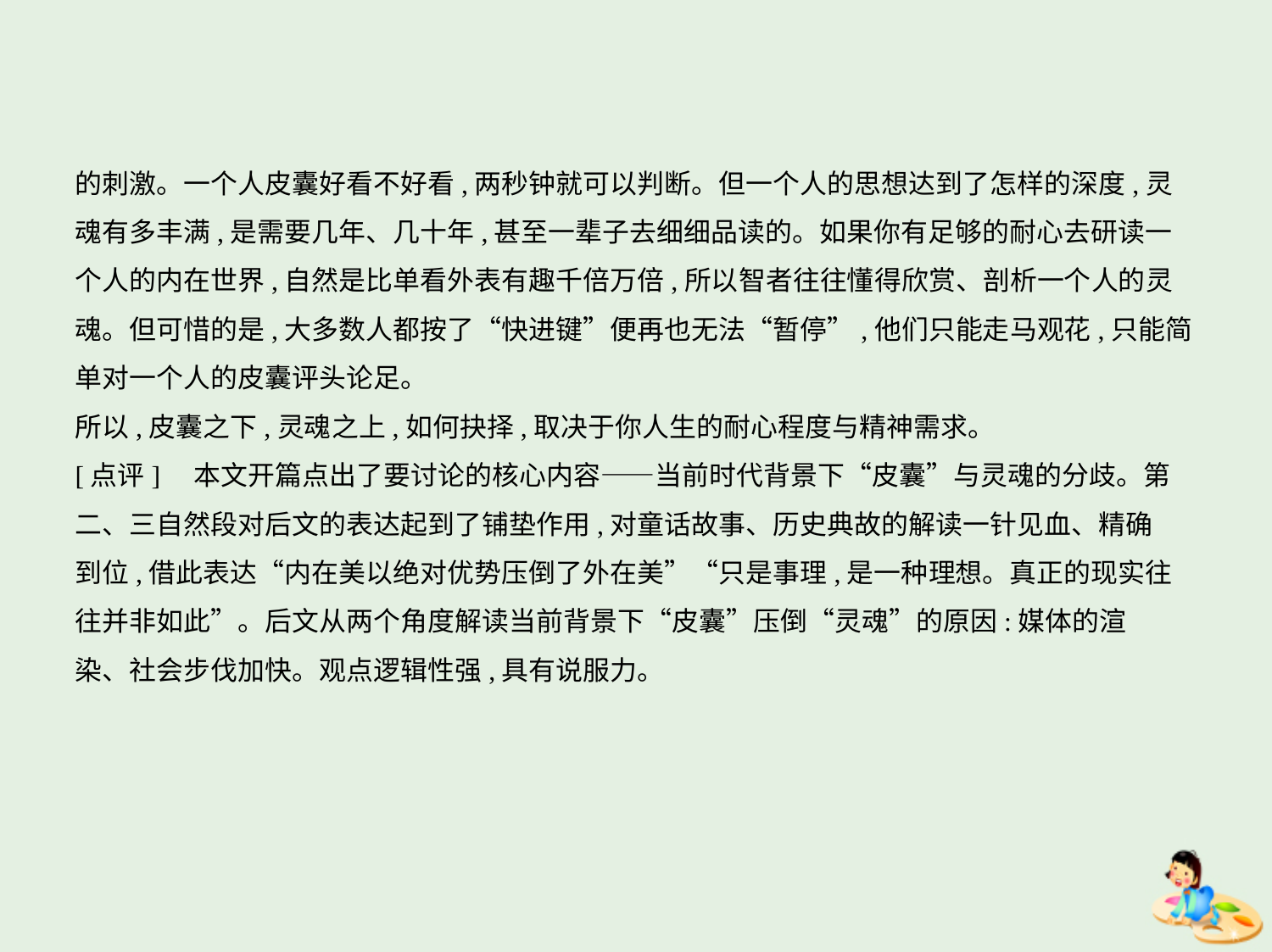

的刺激。一个人皮囊好看不好看,两秒钟就可以判断。但一个人的思想达到了怎样的深度,灵
魂有多丰满,是需要几年、几十年,甚至一辈子去细细品读的。如果你有足够的耐心去研读一
个人的内在世界,自然是比单看外表有趣千倍万倍,所以智者往往懂得欣赏、剖析一个人的灵
魂。但可惜的是,大多数人都按了“快进键”便再也无法“暂停”,他们只能走马观花,只能简
单对一个人的皮囊评头论足。
所以,皮囊之下,灵魂之上,如何抉择,取决于你人生的耐心程度与精神需求。
[点评]　本文开篇点出了要讨论的核心内容——当前时代背景下“皮囊”与灵魂的分歧。第
二、三自然段对后文的表达起到了铺垫作用,对童话故事、历史典故的解读一针见血、精确
到位,借此表达“内在美以绝对优势压倒了外在美”“只是事理,是一种理想。真正的现实往
往并非如此”。后文从两个角度解读当前背景下“皮囊”压倒“灵魂”的原因:媒体的渲
染、社会步伐加快。观点逻辑性强,具有说服力。